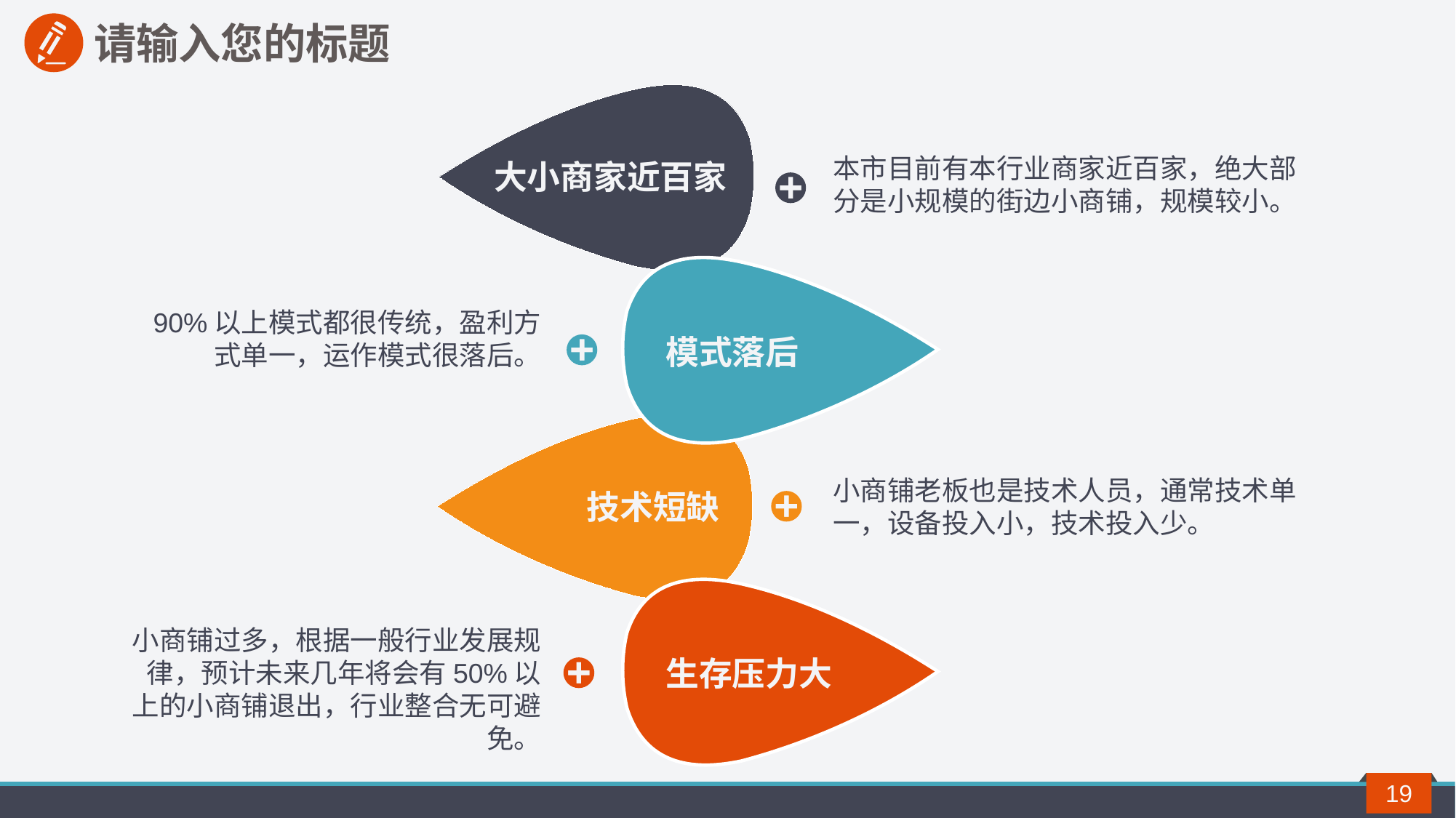

请输入您的标题

本市目前有本行业商家近百家，绝大部分是小规模的街边小商铺，规模较小。
大小商家近百家

90%以上模式都很传统，盈利方式单一，运作模式很落后。
模式落后

小商铺老板也是技术人员，通常技术单一，设备投入小，技术投入少。
技术短缺

小商铺过多，根据一般行业发展规律，预计未来几年将会有50%以上的小商铺退出，行业整合无可避免。
生存压力大